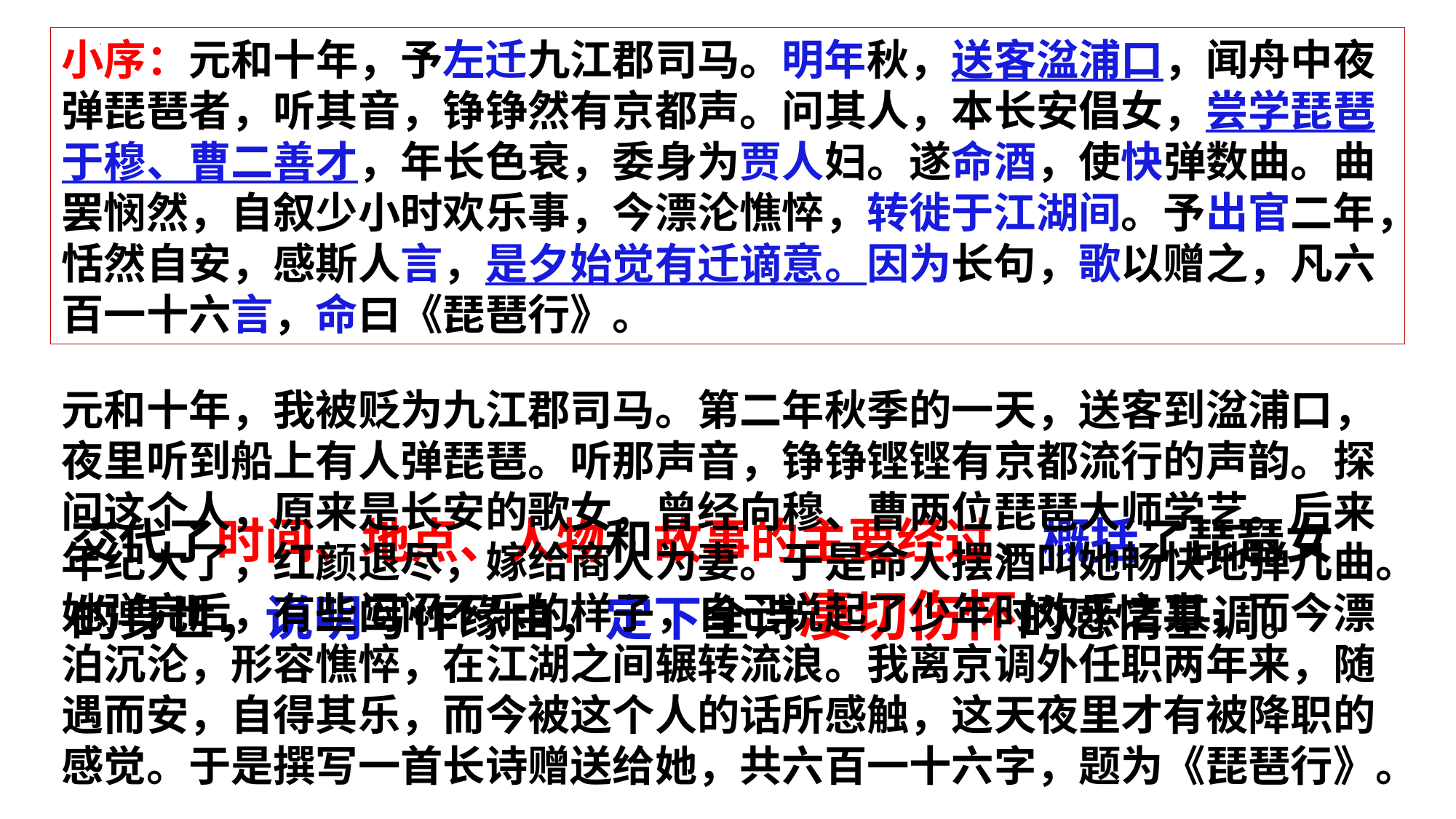

小序：元和十年，予左迁九江郡司马。明年秋，送客湓浦口，闻舟中夜弹琵琶者，听其音，铮铮然有京都声。问其人，本长安倡女，尝学琵琶于穆、曹二善才，年长色衰，委身为贾人妇。遂命酒，使快弹数曲。曲罢悯然，自叙少小时欢乐事，今漂沦憔悴，转徙于江湖间。予出官二年，恬然自安，感斯人言，是夕始觉有迁谪意。因为长句，歌以赠之，凡六百一十六言，命曰《琵琶行》。
元和十年，我被贬为九江郡司马。第二年秋季的一天，送客到湓浦口，夜里听到船上有人弹琵琶。听那声音，铮铮铿铿有京都流行的声韵。探问这个人，原来是长安的歌女，曾经向穆、曹两位琵琶大师学艺。后来年纪大了，红颜退尽，嫁给商人为妻。于是命人摆酒叫她畅快地弹几曲。她弹完后，有些闷闷不乐的样子，自己说起了少年时欢乐之事，而今漂泊沉沦，形容憔悴，在江湖之间辗转流浪。我离京调外任职两年来，随遇而安，自得其乐，而今被这个人的话所感触，这天夜里才有被降职的感觉。于是撰写一首长诗赠送给她，共六百一十六字，题为《琵琶行》。
交代了时间、地点、人物和故事的主要经过，概括了琵琶女的身世，说明写作缘由，定下全诗凄切伤怀的感情基调。